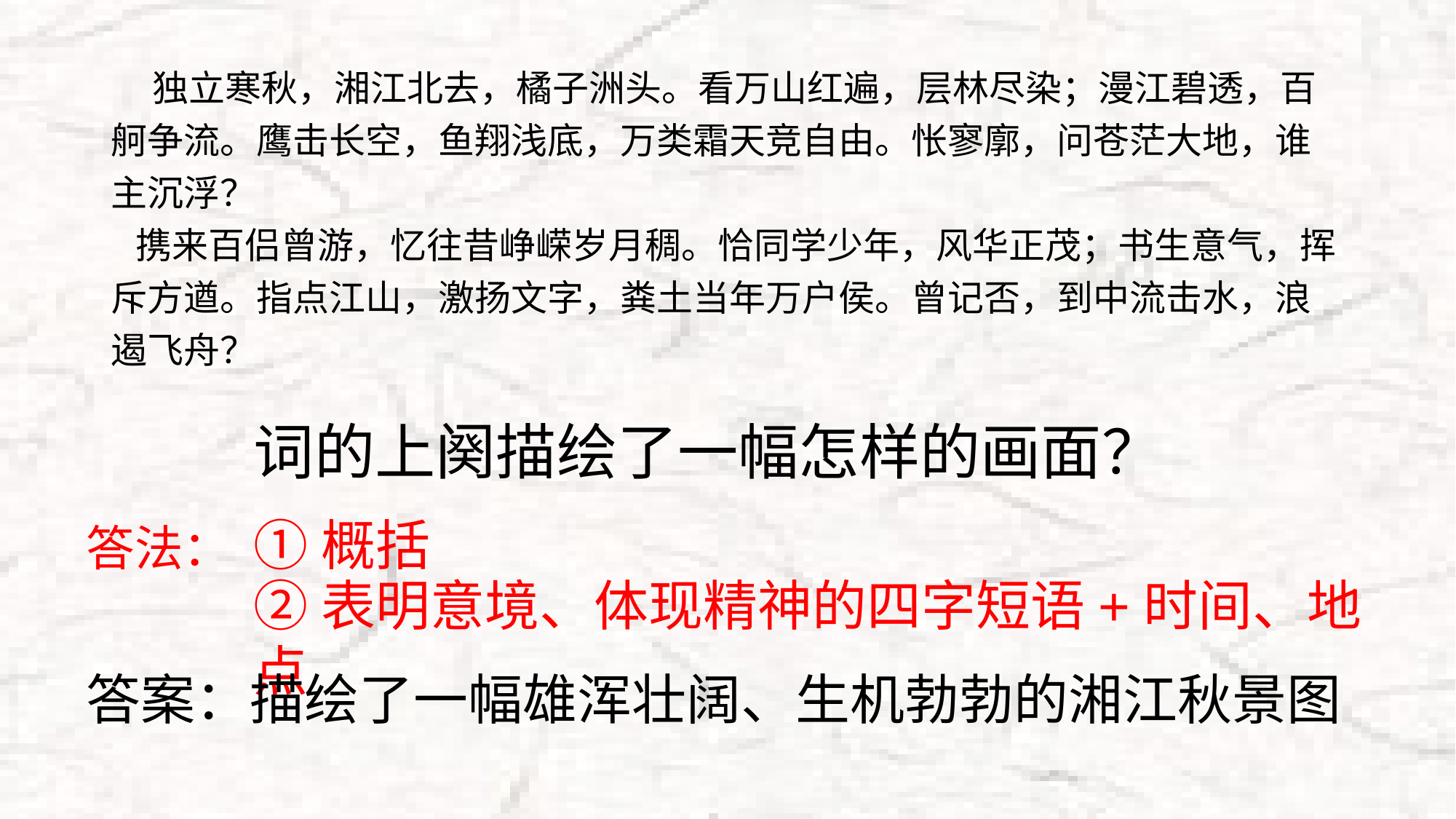

# 独立寒秋，湘江北去，橘子洲头。看万山红遍，层林尽染；漫江碧透，百舸争流。鹰击长空，鱼翔浅底，万类霜天竞自由。怅寥廓，问苍茫大地，谁主沉浮？ 携来百侣曾游，忆往昔峥嵘岁月稠。恰同学少年，风华正茂；书生意气，挥斥方遒。指点江山，激扬文字，粪土当年万户侯。曾记否，到中流击水，浪遏飞舟？
词的上阕描绘了一幅怎样的画面？
①概括
答法：
②表明意境、体现精神的四字短语+时间、地点

答案：描绘了一幅雄浑壮阔、生机勃勃的湘江秋景图